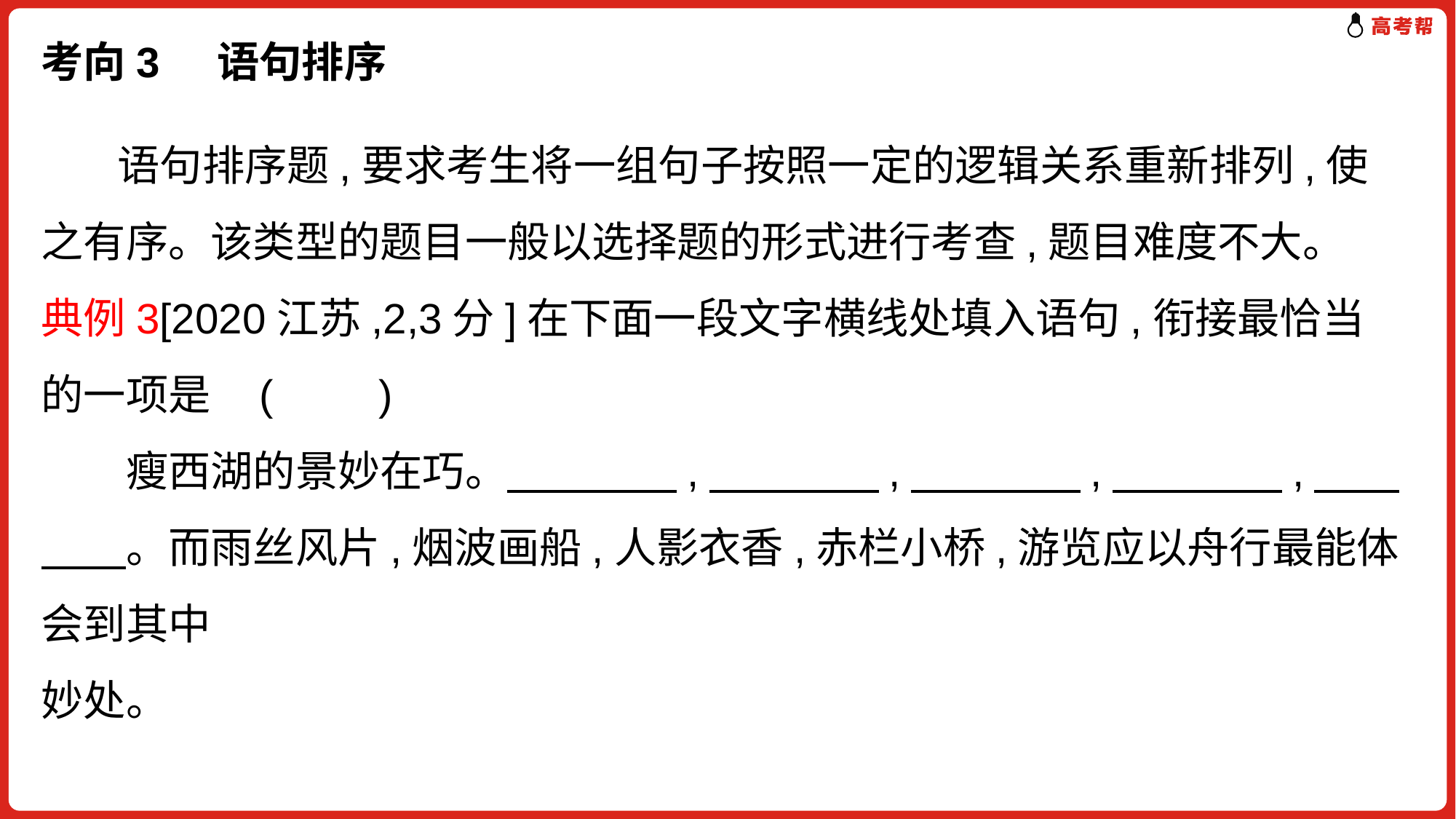

# 考向3    语句排序
       语句排序题,要求考生将一组句子按照一定的逻辑关系重新排列,使之有序。该类型的题目一般以选择题的形式进行考查,题目难度不大。
典例3[2020江苏,2,3分]在下面一段文字横线处填入语句,衔接最恰当的一项是	(　　)
　　瘦西湖的景妙在巧。　　　　,　　　　,　　　　,　　　　,　　　　。而雨丝风片,烟波画船,人影衣香,赤栏小桥,游览应以舟行最能体会到其中
妙处。